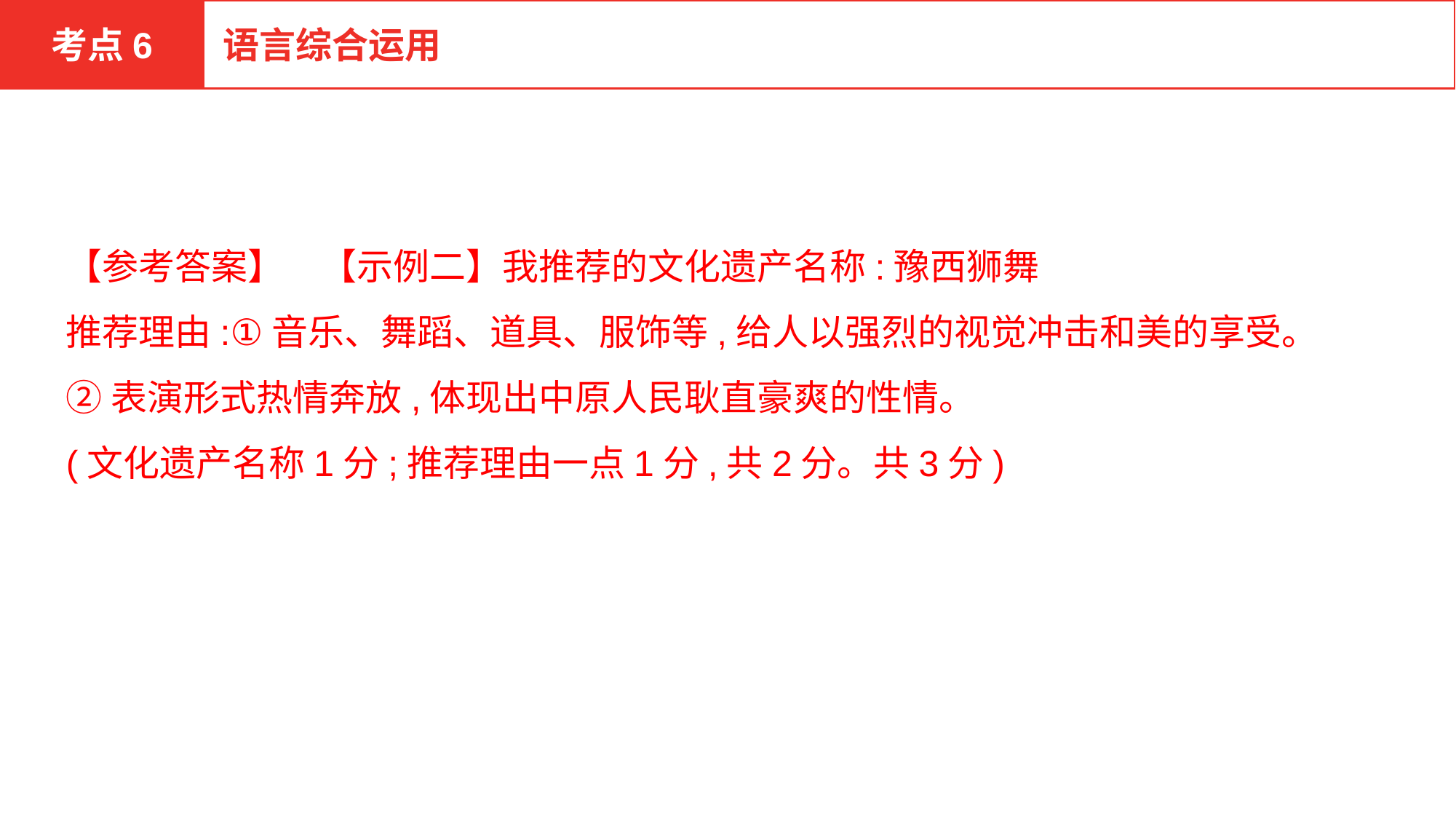

考点6
语言综合运用
【参考答案】　【示例二】我推荐的文化遗产名称:豫西狮舞
推荐理由:①音乐、舞蹈、道具、服饰等,给人以强烈的视觉冲击和美的享受。
②表演形式热情奔放,体现出中原人民耿直豪爽的性情。
(文化遗产名称1分;推荐理由一点1分,共2分。共3分)